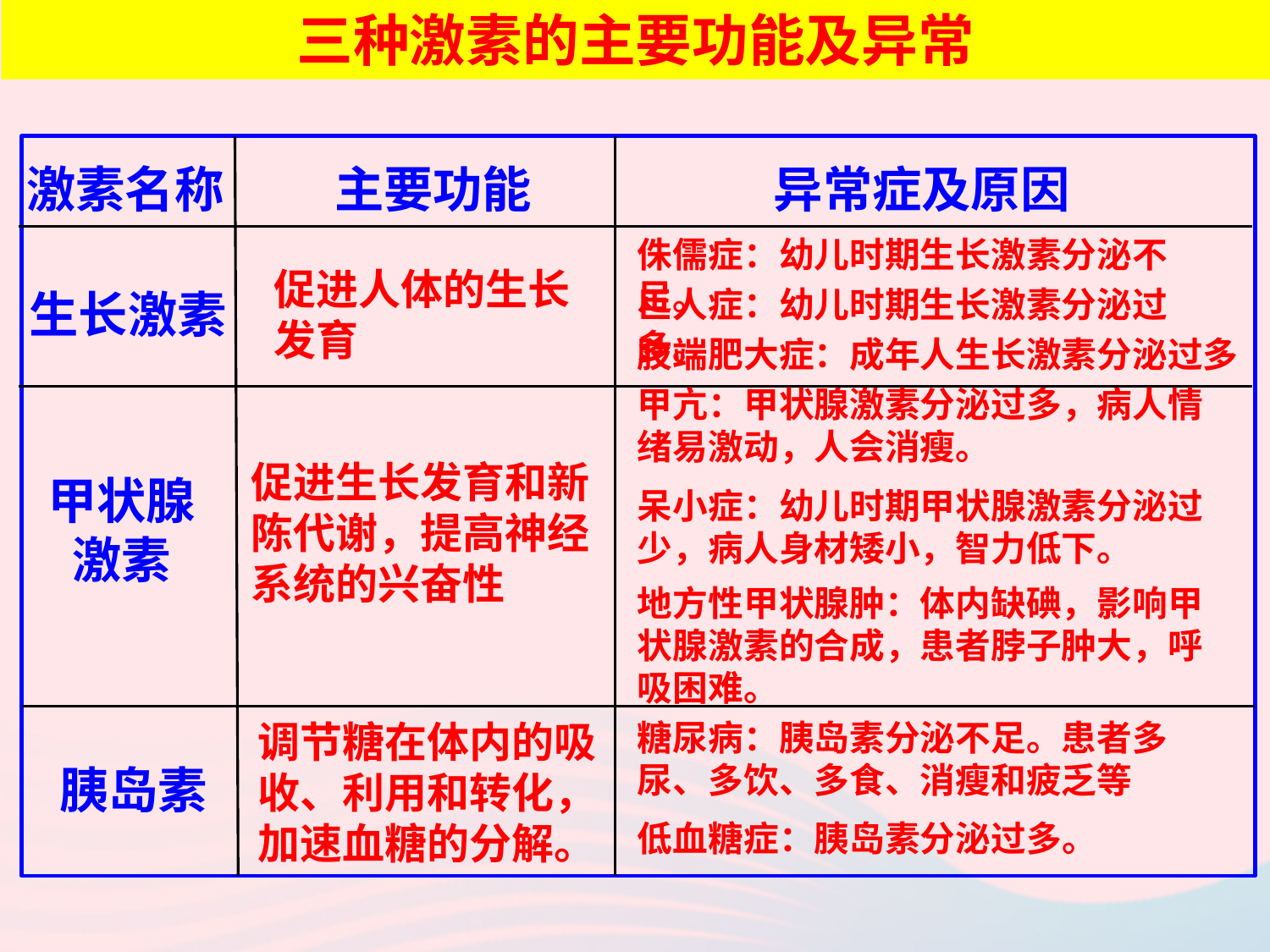

三种激素的主要功能及异常

激素名称
主要功能
异常症及原因
侏儒症：幼儿时期生长激素分泌不足。
促进人体的生长发育
巨人症：幼儿时期生长激素分泌过多。
生长激素
肢端肥大症：成年人生长激素分泌过多
甲亢：甲状腺激素分泌过多，病人情绪易激动，人会消瘦。
促进生长发育和新陈代谢，提高神经系统的兴奋性
甲状腺激素
呆小症：幼儿时期甲状腺激素分泌过少，病人身材矮小，智力低下。
地方性甲状腺肿：体内缺碘，影响甲状腺激素的合成，患者脖子肿大，呼吸困难。
调节糖在体内的吸收、利用和转化，加速血糖的分解。
糖尿病：胰岛素分泌不足。患者多尿、多饮、多食、消瘦和疲乏等
胰岛素
低血糖症：胰岛素分泌过多。